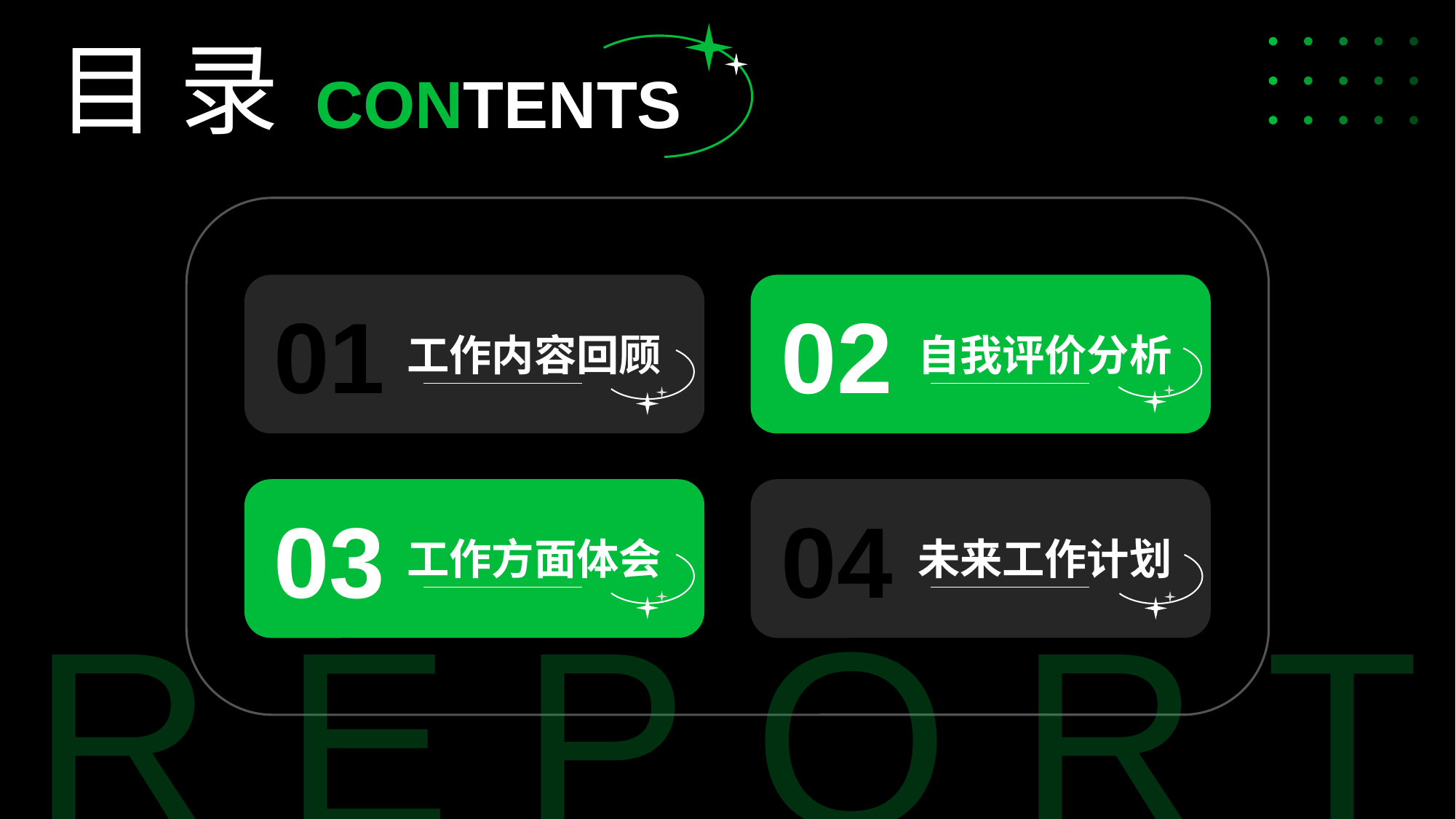

目 录

CONTENTS

01
02
工作内容回顾
自我评价分析

03
04
工作方面体会
未来工作计划

R E P O R T